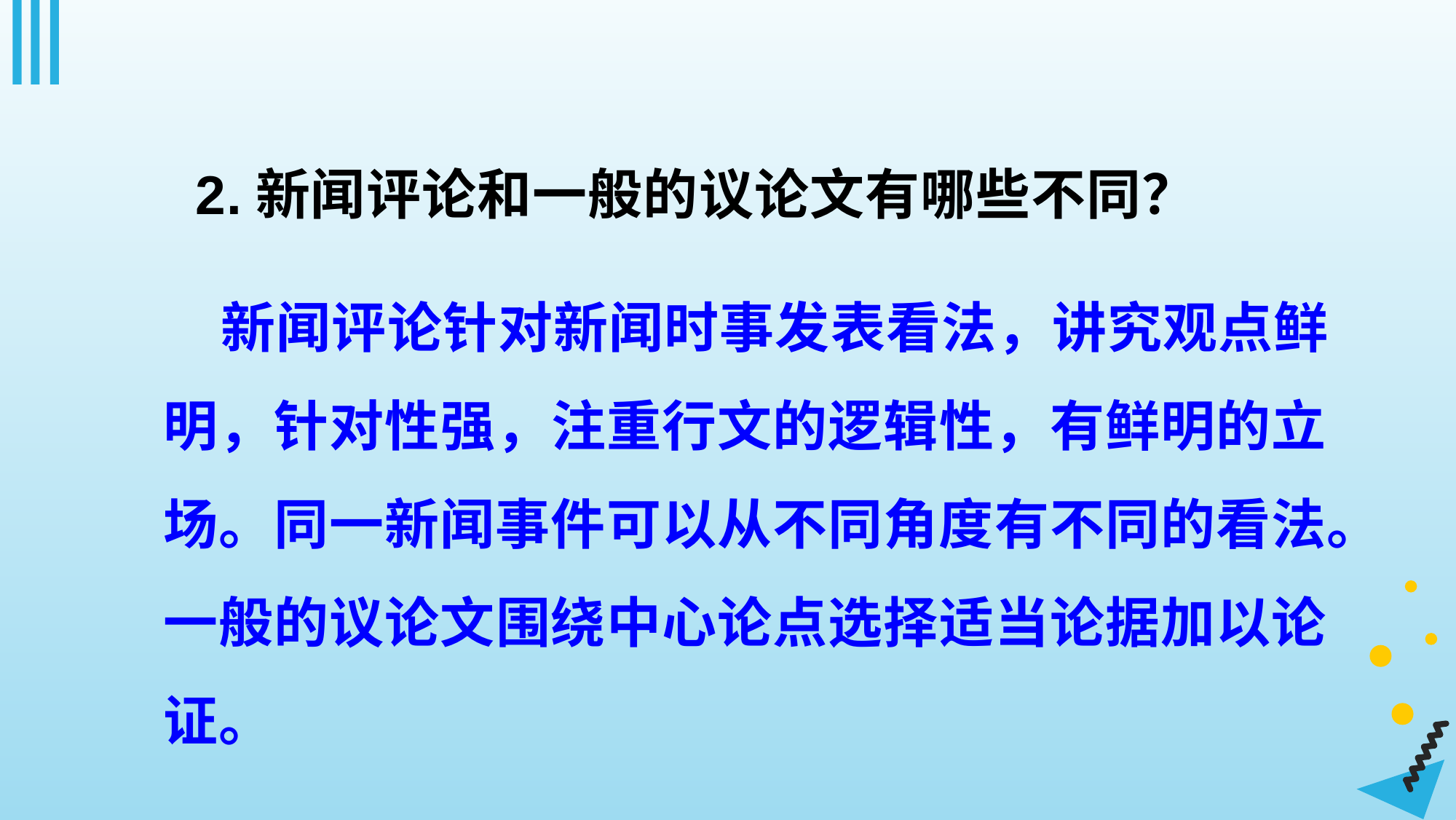

2.新闻评论和一般的议论文有哪些不同？
新闻评论针对新闻时事发表看法，讲究观点鲜明，针对性强，注重行文的逻辑性，有鲜明的立场。同一新闻事件可以从不同角度有不同的看法。一般的议论文围绕中心论点选择适当论据加以论证。